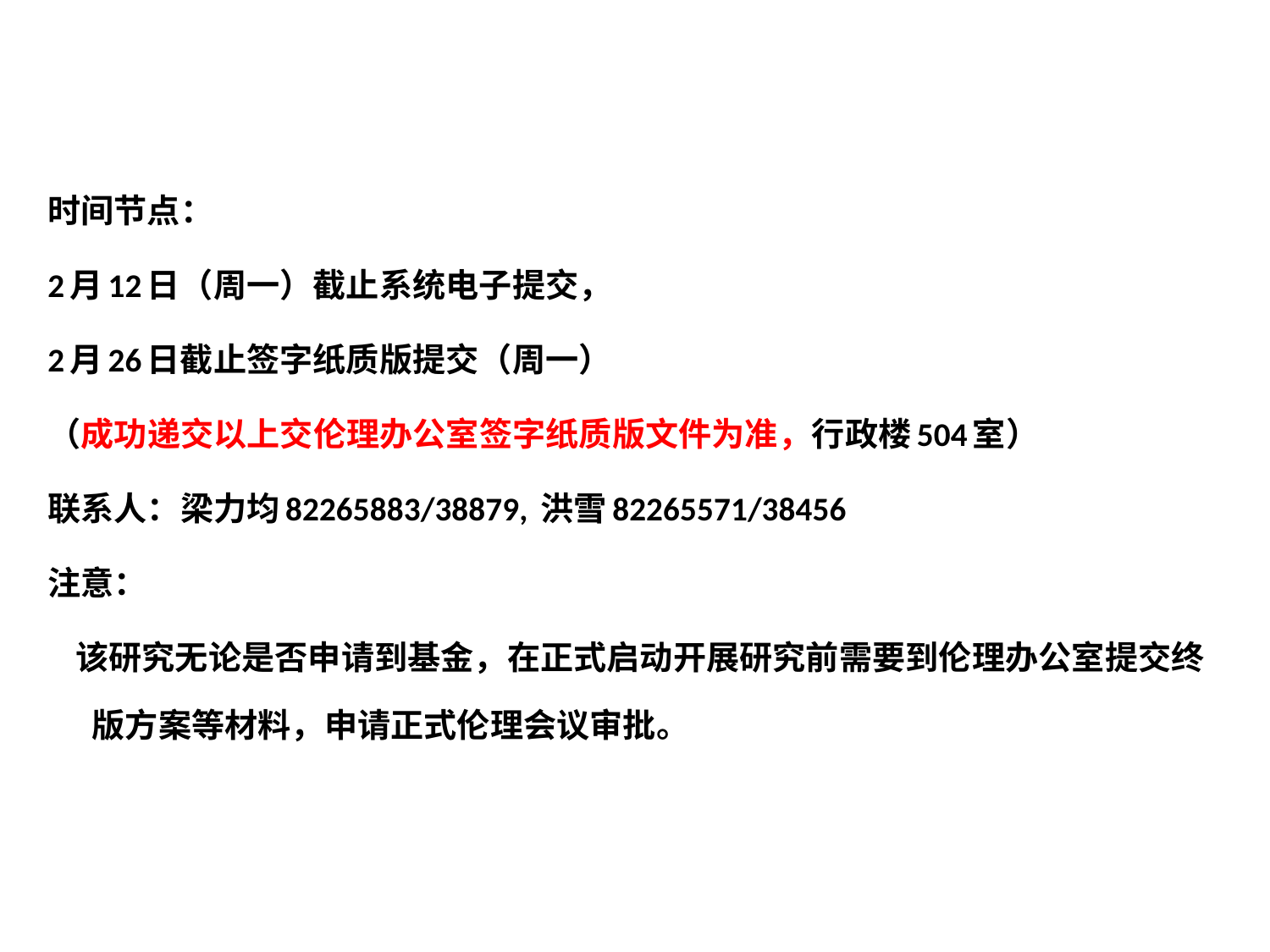

时间节点：
2月12日（周一）截止系统电子提交，
2月26日截止签字纸质版提交（周一）
（成功递交以上交伦理办公室签字纸质版文件为准，行政楼504室）
联系人：梁力均82265883/38879, 洪雪82265571/38456
注意：
   该研究无论是否申请到基金，在正式启动开展研究前需要到伦理办公室提交终版方案等材料，申请正式伦理会议审批。